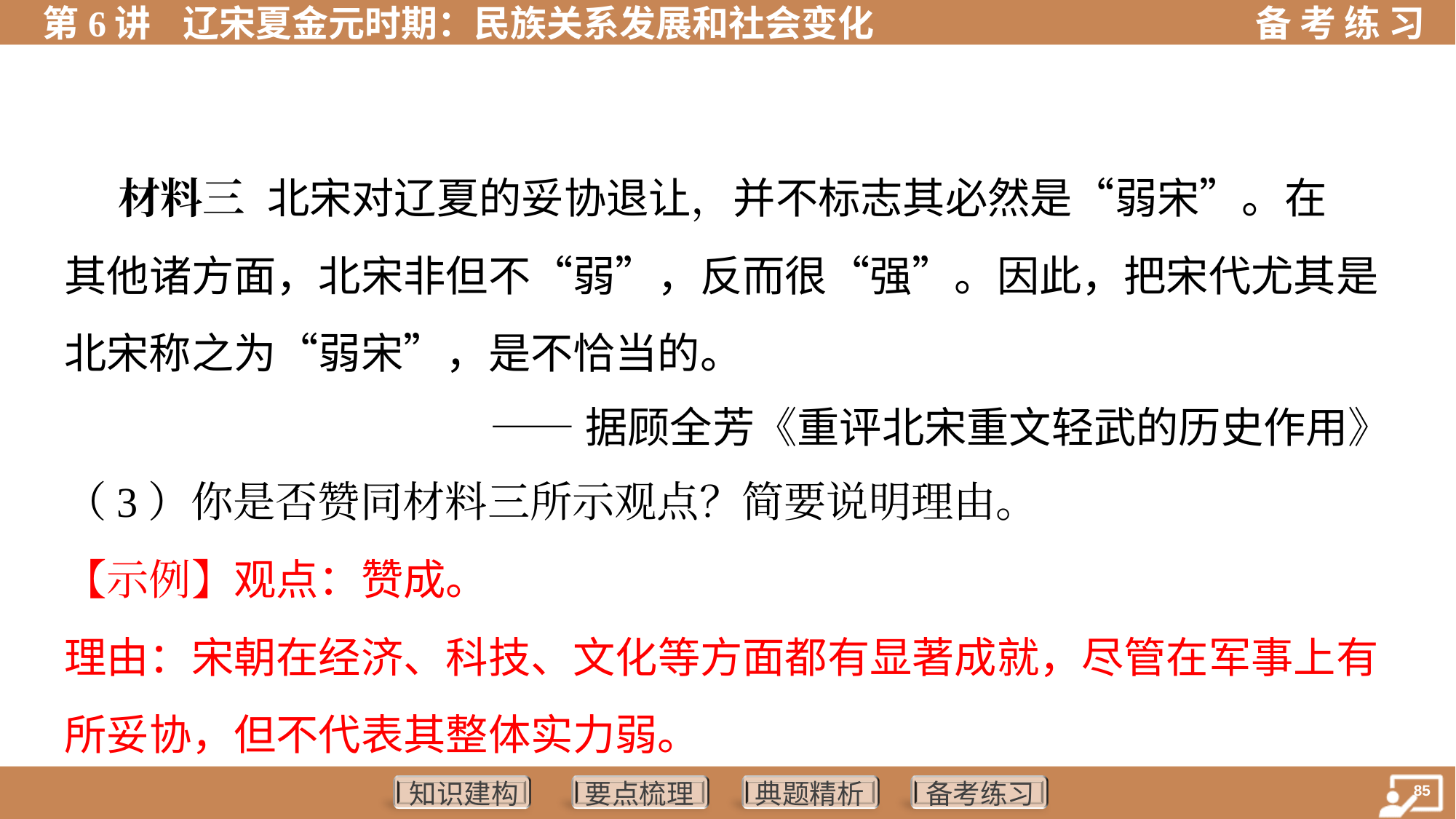

材料三  北宋对辽夏的妥协退让，并不标志其必然是“弱宋”。在
其他诸方面，北宋非但不“弱”，反而很“强”。因此，把宋代尤其是
北宋称之为“弱宋”，是不恰当的。
——据顾全芳《重评北宋重文轻武的历史作用》
（3）你是否赞同材料三所示观点？简要说明理由。
【示例】观点：赞成。
理由：宋朝在经济、科技、文化等方面都有显著成就，尽管在军事上有
所妥协，但不代表其整体实力弱。